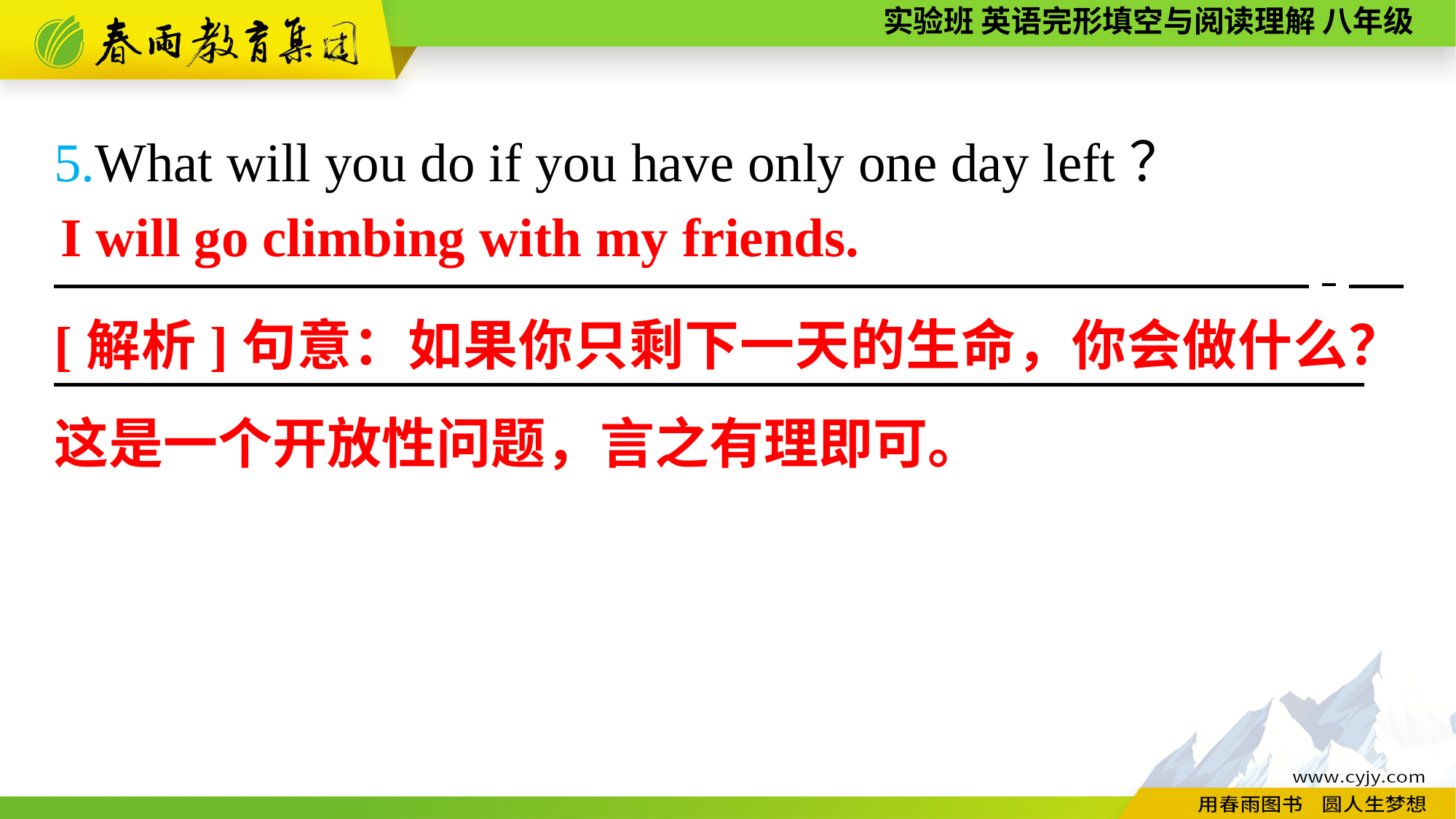

5.What will you do if you have only one day left？
　　　　　　                                                                 　　.
I will go climbing with my friends.
[解析]句意：如果你只剩下一天的生命，你会做什么？这是一个开放性问题，言之有理即可。